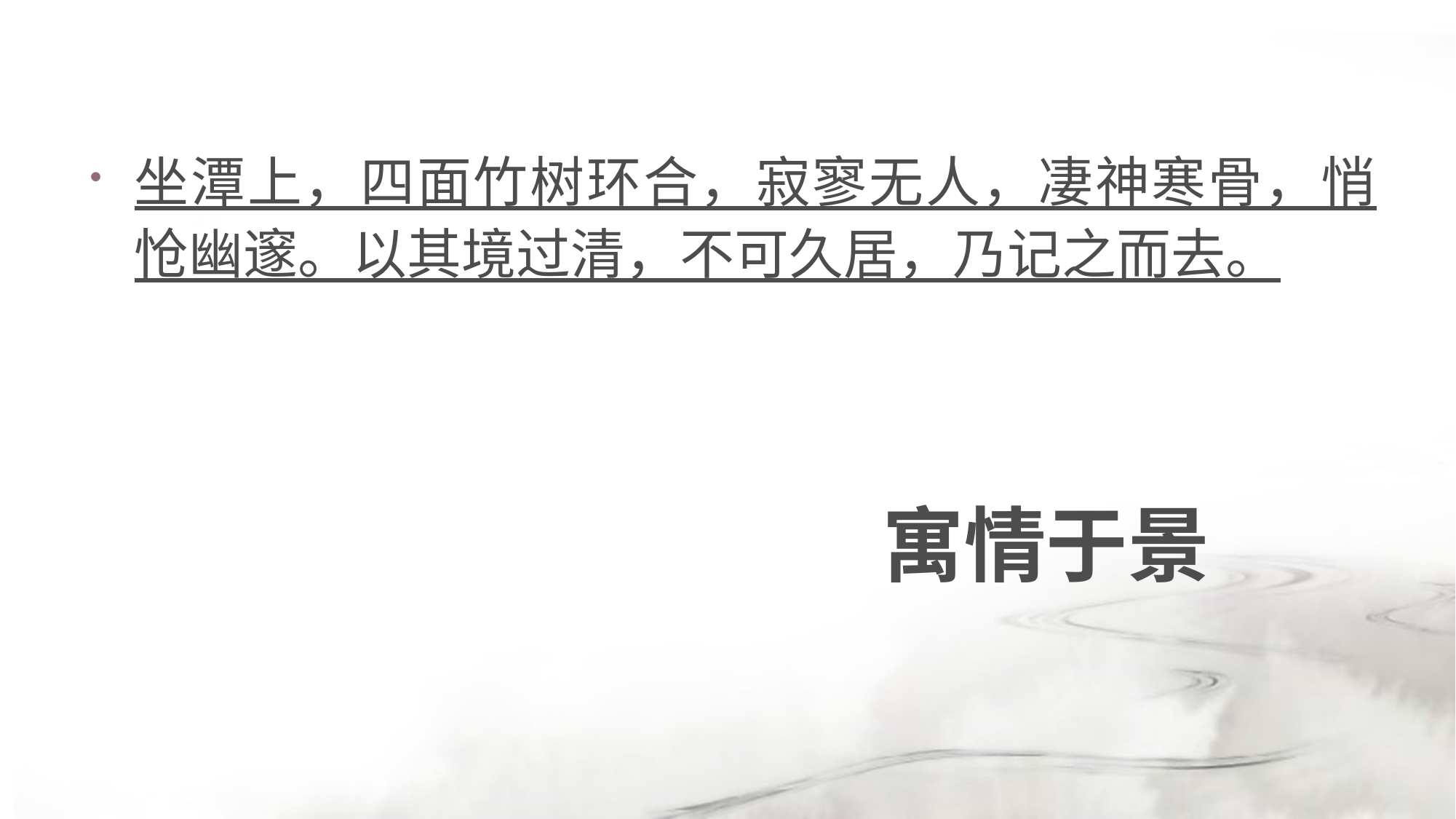

#
坐潭上，四面竹树环合，寂寥无人，凄神寒骨，悄怆幽邃。以其境过清，不可久居，乃记之而去。

寓情于景